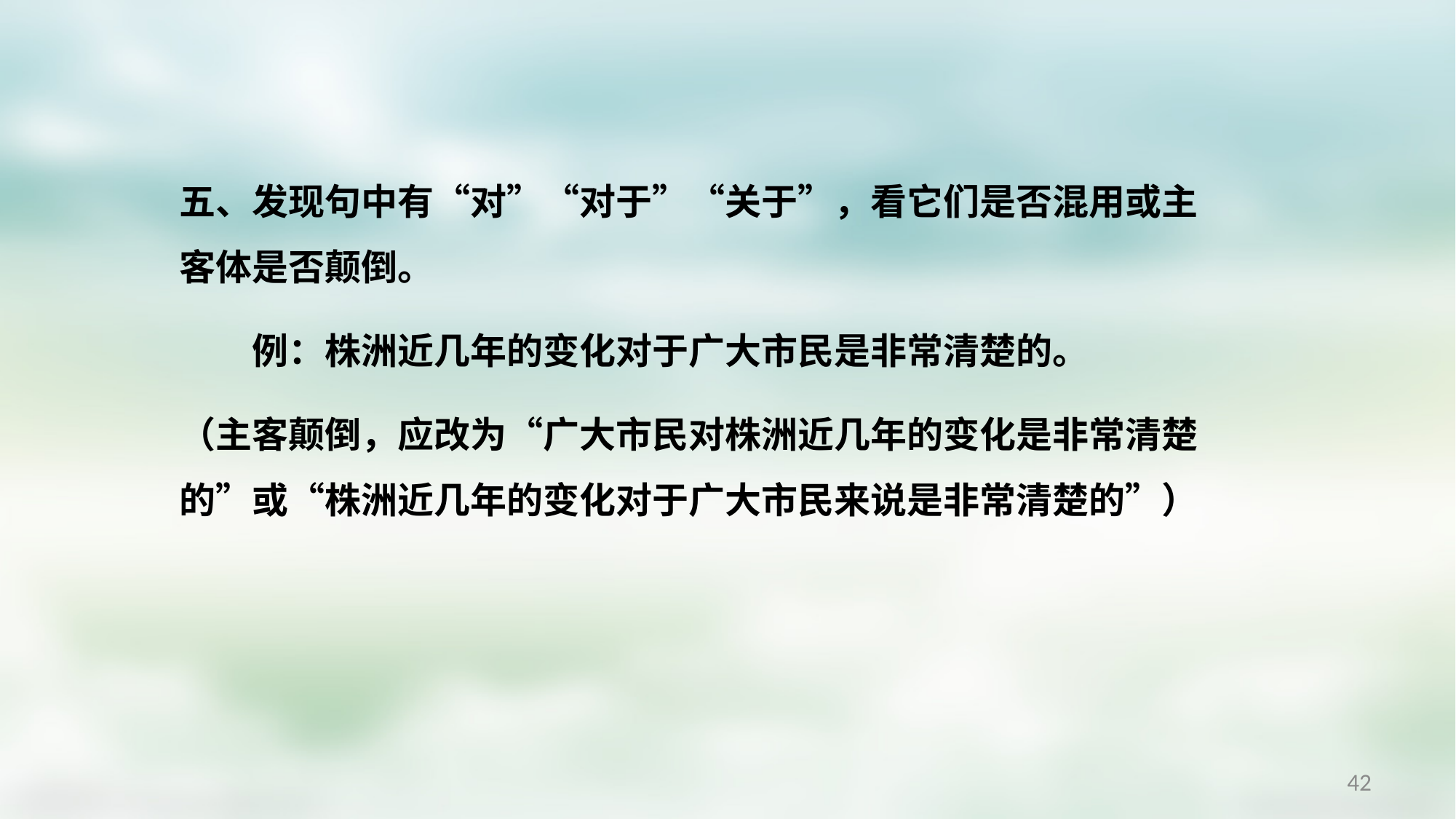

五、发现句中有“对”“对于”“关于”，看它们是否混用或主客体是否颠倒。
　　例：株洲近几年的变化对于广大市民是非常清楚的。
（主客颠倒，应改为“广大市民对株洲近几年的变化是非常清楚的”或“株洲近几年的变化对于广大市民来说是非常清楚的”）
42